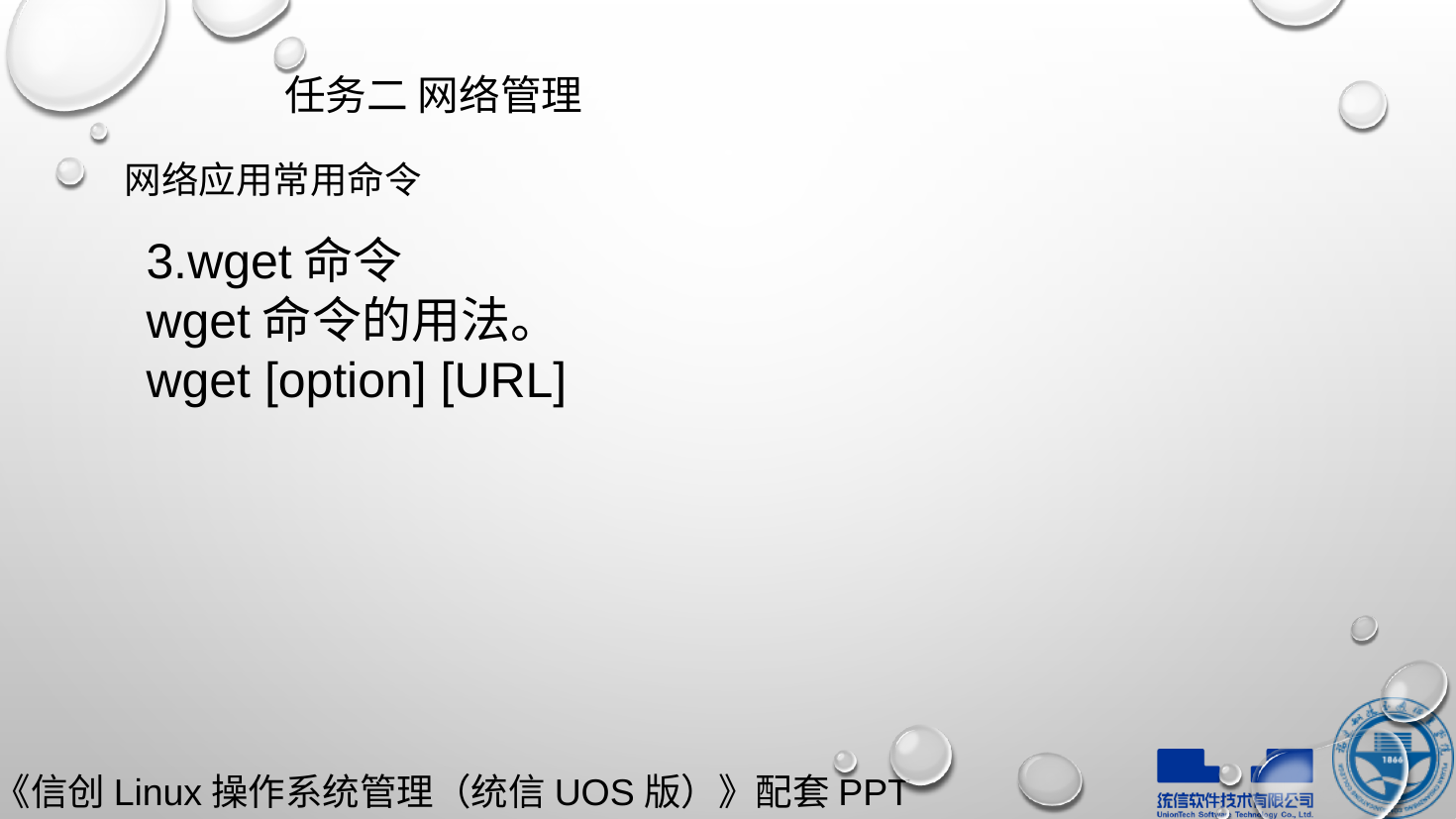

任务二 网络管理
网络应用常用命令
3.wget命令
wget命令的用法。
wget [option] [URL]